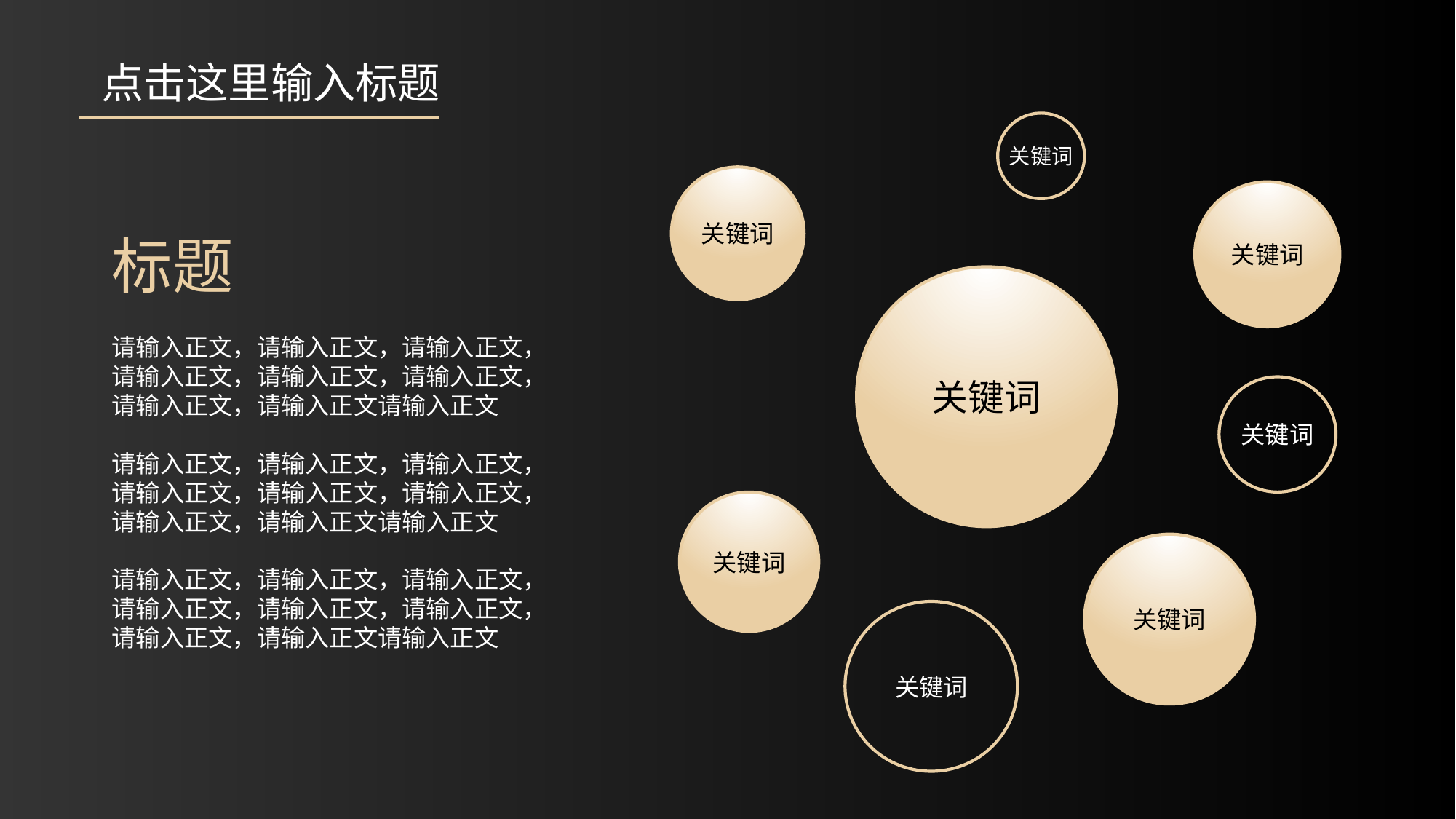

点击这里输入标题
关键词
关键词
关键词
标题
关键词
请输入正文，请输入正文，请输入正文，请输入正文，请输入正文，请输入正文，请输入正文，请输入正文请输入正文

请输入正文，请输入正文，请输入正文，请输入正文，请输入正文，请输入正文，请输入正文，请输入正文请输入正文

请输入正文，请输入正文，请输入正文，请输入正文，请输入正文，请输入正文，请输入正文，请输入正文请输入正文

关键词
关键词
关键词
关键词